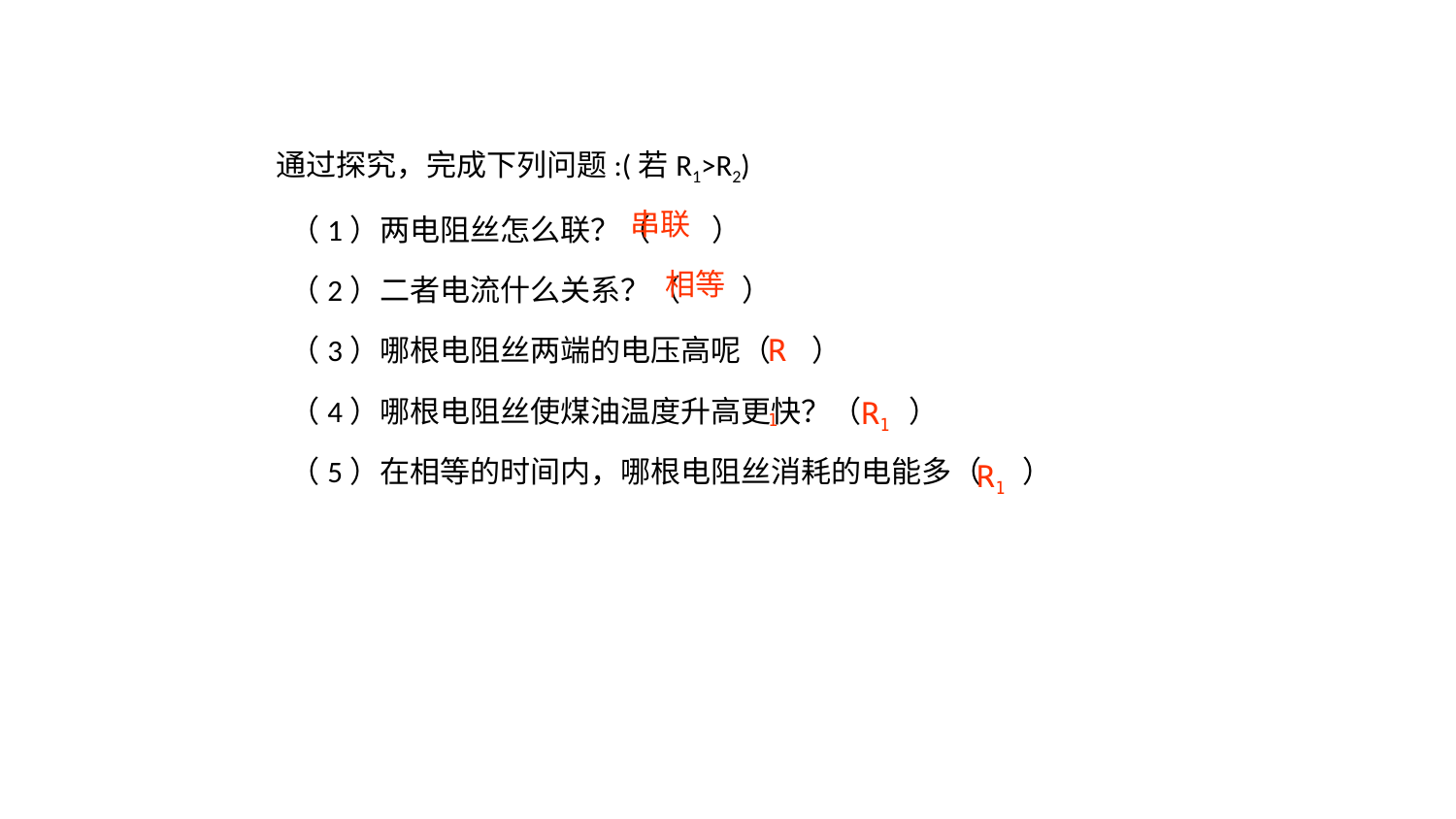

通过探究，完成下列问题:(若R1>R2)
 （1）两电阻丝怎么联？（         ）
 （2）二者电流什么关系？（         ）
 （3）哪根电阻丝两端的电压高呢（      ）
 （4）哪根电阻丝使煤油温度升高更快？（       ）
 （5）在相等的时间内，哪根电阻丝消耗的电能多（      ）
串联
相等
R1
R1
R1